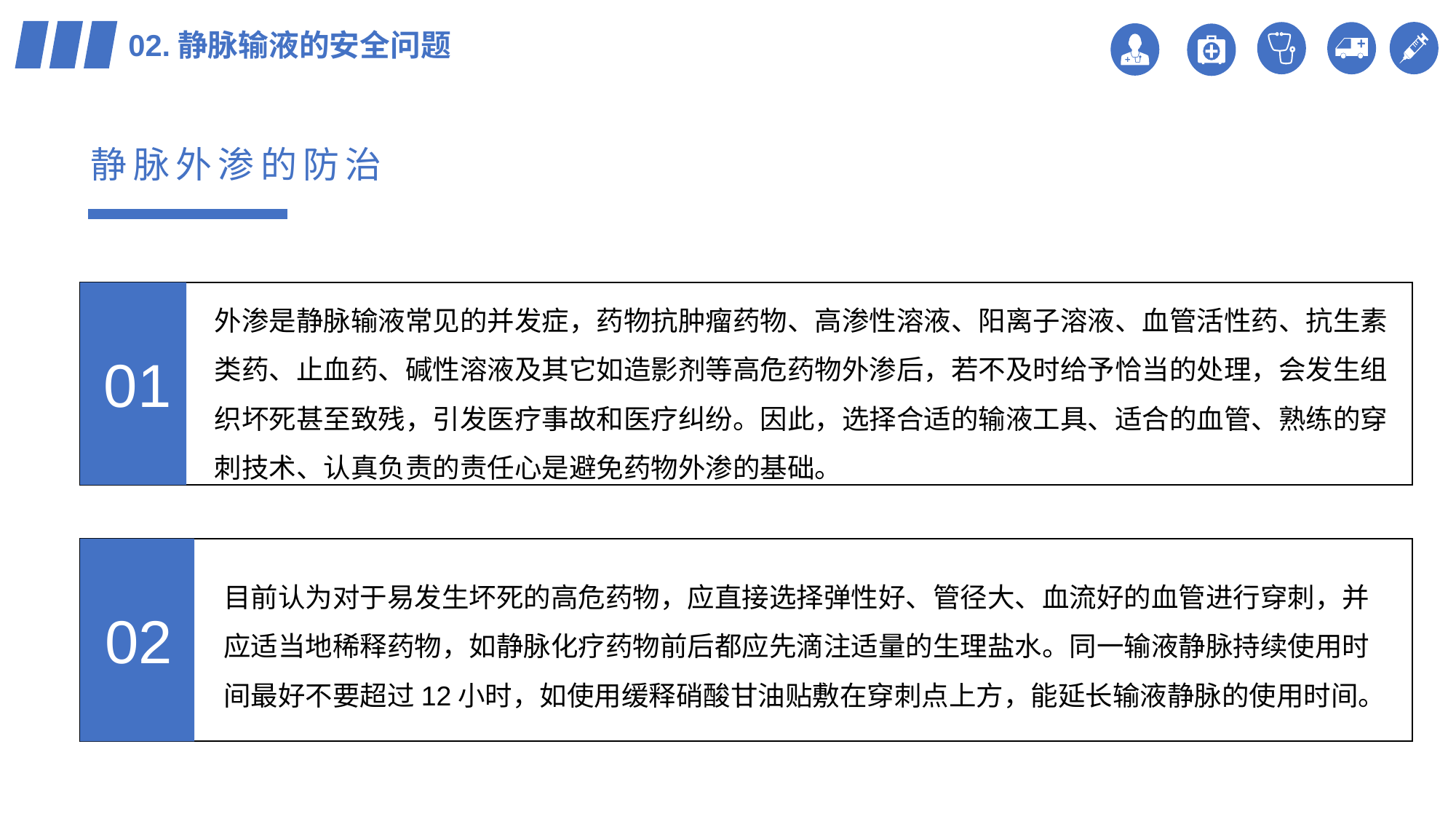

02.静脉输液的安全问题

静脉外渗的防治

外渗是静脉输液常见的并发症，药物抗肿瘤药物、高渗性溶液、阳离子溶液、血管活性药、抗生素类药、止血药、碱性溶液及其它如造影剂等高危药物外渗后，若不及时给予恰当的处理，会发生组织坏死甚至致残，引发医疗事故和医疗纠纷。因此，选择合适的输液工具、适合的血管、熟练的穿刺技术、认真负责的责任心是避免药物外渗的基础。

01

02
目前认为对于易发生坏死的高危药物，应直接选择弹性好、管径大、血流好的血管进行穿刺，并应适当地稀释药物，如静脉化疗药物前后都应先滴注适量的生理盐水。同一输液静脉持续使用时间最好不要超过12小时，如使用缓释硝酸甘油贴敷在穿刺点上方，能延长输液静脉的使用时间。